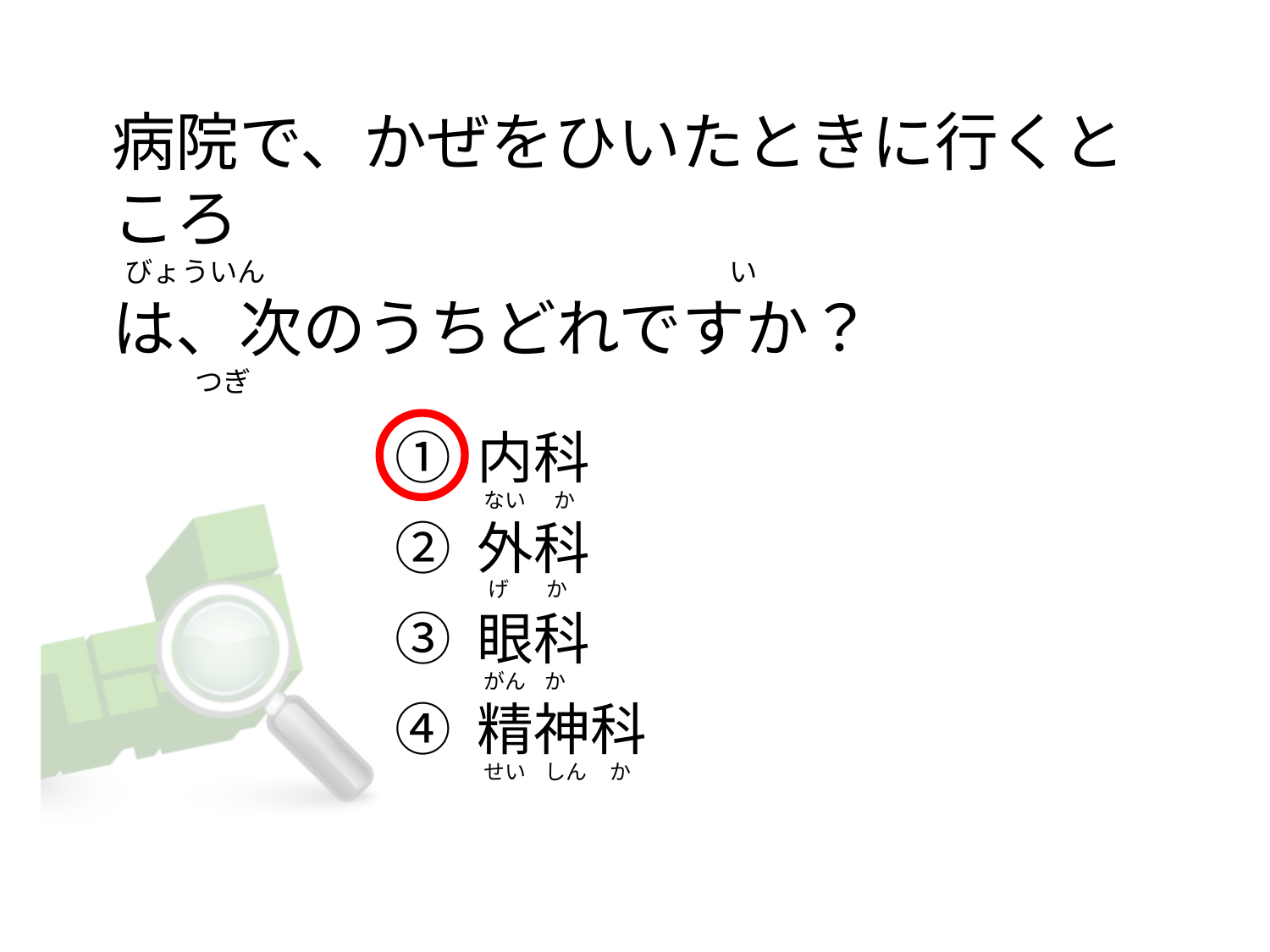

# 病院で、かぜをひいたときに行くところ   びょういん                                                                         い は、次のうちどれですか？              つぎ

① 内科
② 外科
③ 眼科
④ 精神科
 ない      か
  げ        か
 がん    か
 せい    しん     か